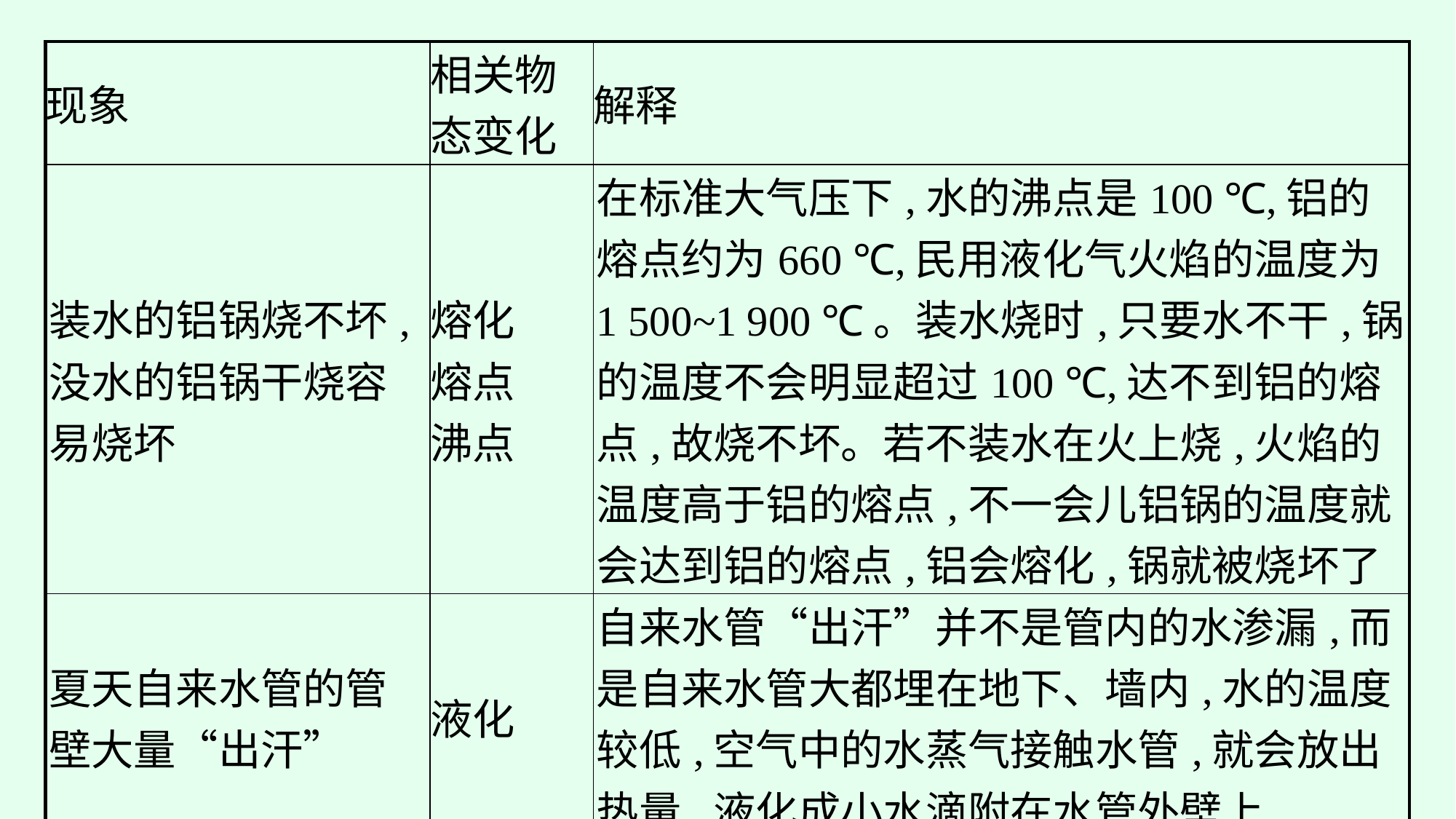

| 现象 | 相关物态变化 | 解释 |
| --- | --- | --- |
| 装水的铝锅烧不坏,没水的铝锅干烧容易烧坏 | 熔化 熔点 沸点 | 在标准大气压下,水的沸点是100 ℃,铝的熔点约为660 ℃,民用液化气火焰的温度为1 500~1 900 ℃。装水烧时,只要水不干,锅的温度不会明显超过100 ℃,达不到铝的熔点,故烧不坏。若不装水在火上烧,火焰的温度高于铝的熔点,不一会儿铝锅的温度就会达到铝的熔点,铝会熔化,锅就被烧坏了 |
| 夏天自来水管的管壁大量“出汗” | 液化 | 自来水管“出汗”并不是管内的水渗漏,而是自来水管大都埋在地下、墙内,水的温度较低,空气中的水蒸气接触水管,就会放出热量,液化成小水滴附在水管外壁上 |